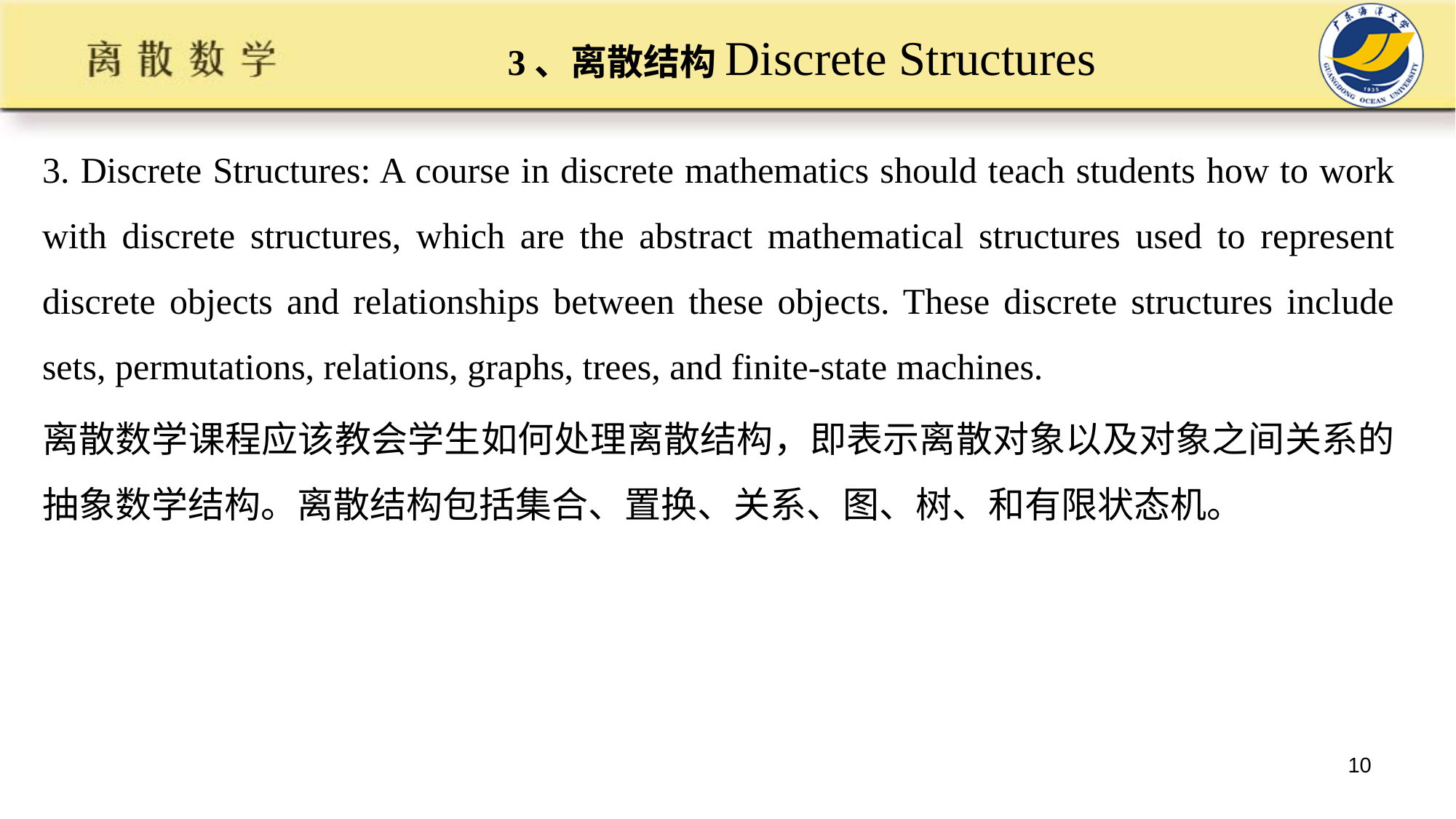

# 3、离散结构Discrete Structures
3. Discrete Structures: A course in discrete mathematics should teach students how to work with discrete structures, which are the abstract mathematical structures used to represent discrete objects and relationships between these objects. These discrete structures include sets, permutations, relations, graphs, trees, and finite-state machines.
离散数学课程应该教会学生如何处理离散结构，即表示离散对象以及对象之间关系的抽象数学结构。离散结构包括集合、置换、关系、图、树、和有限状态机。
10